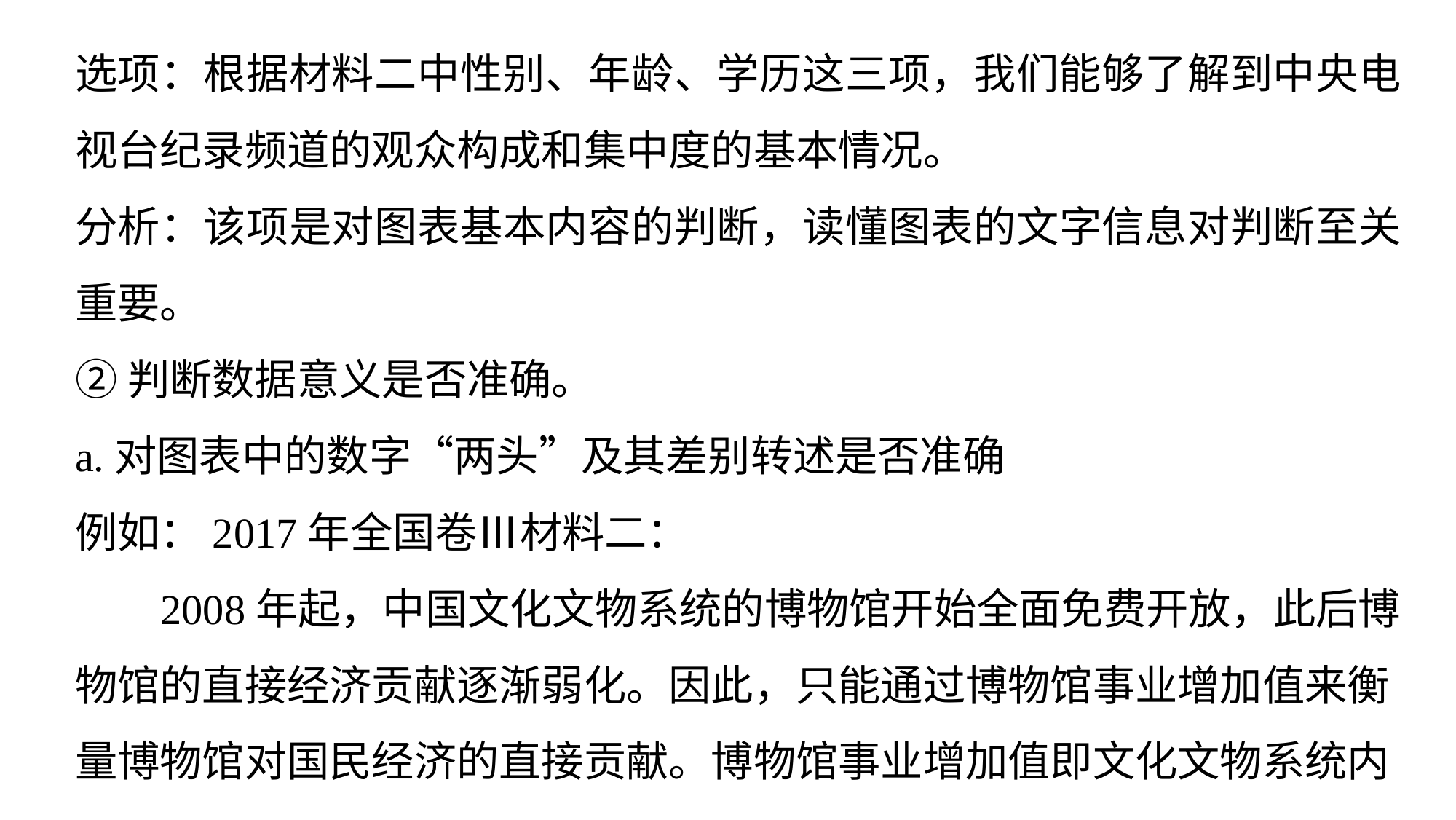

选项：根据材料二中性别、年龄、学历这三项，我们能够了解到中央电视台纪录频道的观众构成和集中度的基本情况。
分析：该项是对图表基本内容的判断，读懂图表的文字信息对判断至关重要。
②判断数据意义是否准确。
a.对图表中的数字“两头”及其差别转述是否准确
例如：2017年全国卷Ⅲ材料二：
2008年起，中国文化文物系统的博物馆开始全面免费开放，此后博物馆的直接经济贡献逐渐弱化。因此，只能通过博物馆事业增加值来衡量博物馆对国民经济的直接贡献。博物馆事业增加值即文化文物系统内